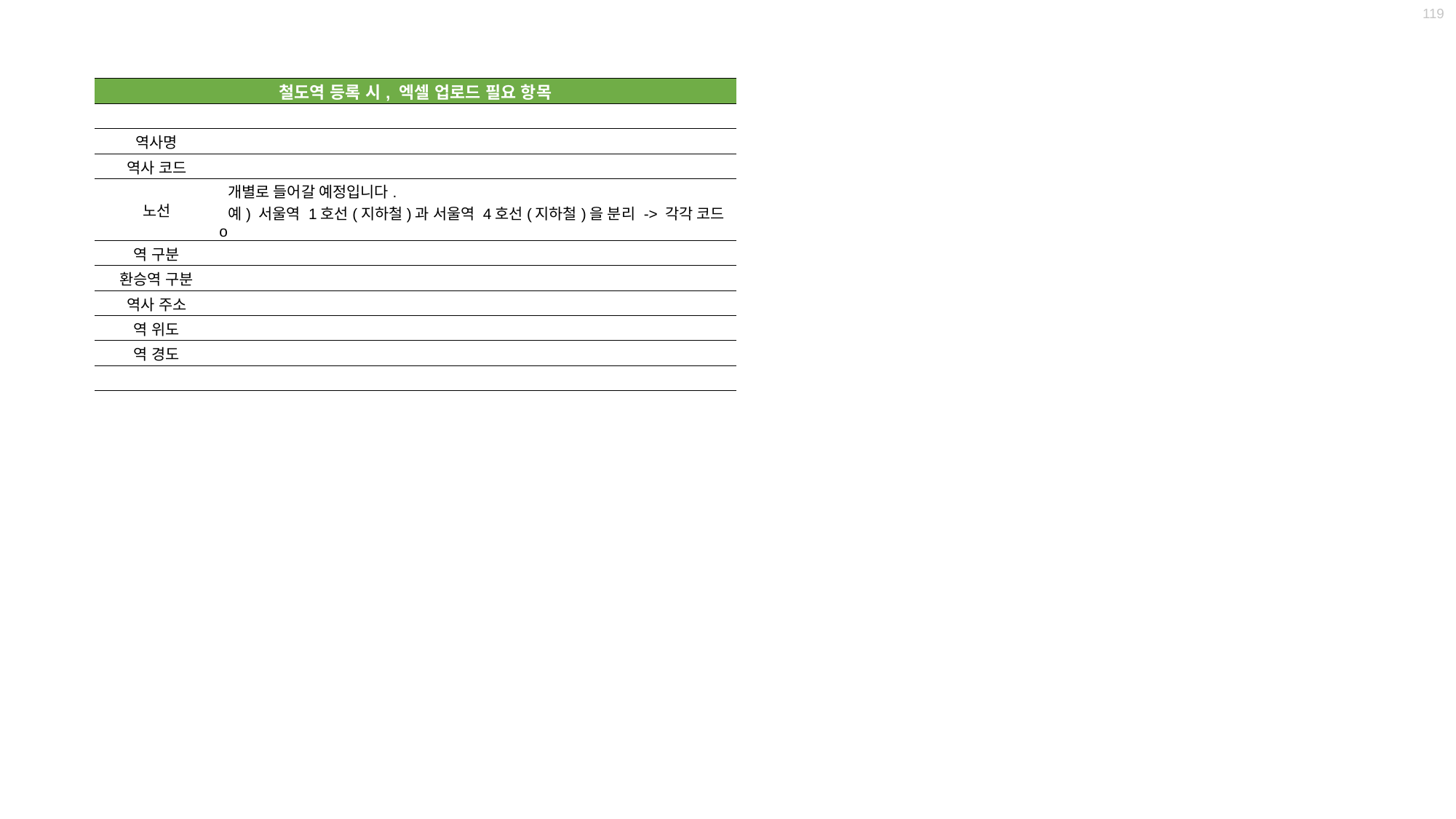

119
| 철도역 등록 시, 엑셀 업로드 필요 항목 |  |
| --- | --- |
|  |  |
| 역사명 |  |
| 역사 코드 |  |
| 노선 | 개별로 들어갈 예정입니다. 예) 서울역 1호선(지하철)과 서울역 4호선(지하철)을 분리 -> 각각 코드 o |
| 역 구분 |  |
| 환승역 구분 |  |
| 역사 주소 |  |
| 역 위도 |  |
| 역 경도 |  |
|  |  |